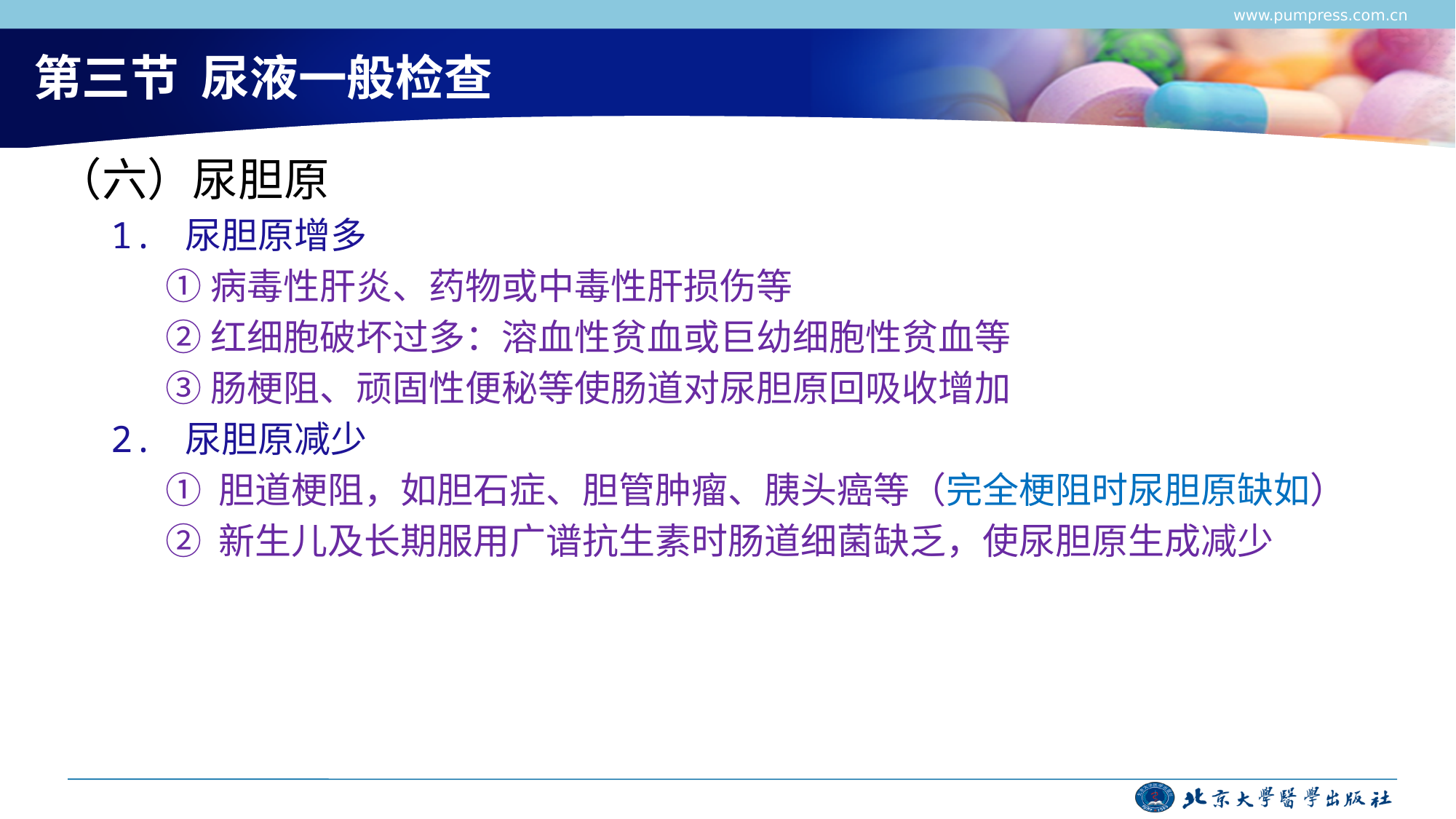

www.pumpress.com.cn
# 第三节  尿液一般检查
（六）尿胆原
1. 尿胆原增多
①病毒性肝炎、药物或中毒性肝损伤等
②红细胞破坏过多：溶血性贫血或巨幼细胞性贫血等
③肠梗阻、顽固性便秘等使肠道对尿胆原回吸收增加
2. 尿胆原减少
① 胆道梗阻，如胆石症、胆管肿瘤、胰头癌等（完全梗阻时尿胆原缺如）
② 新生儿及长期服用广谱抗生素时肠道细菌缺乏，使尿胆原生成减少